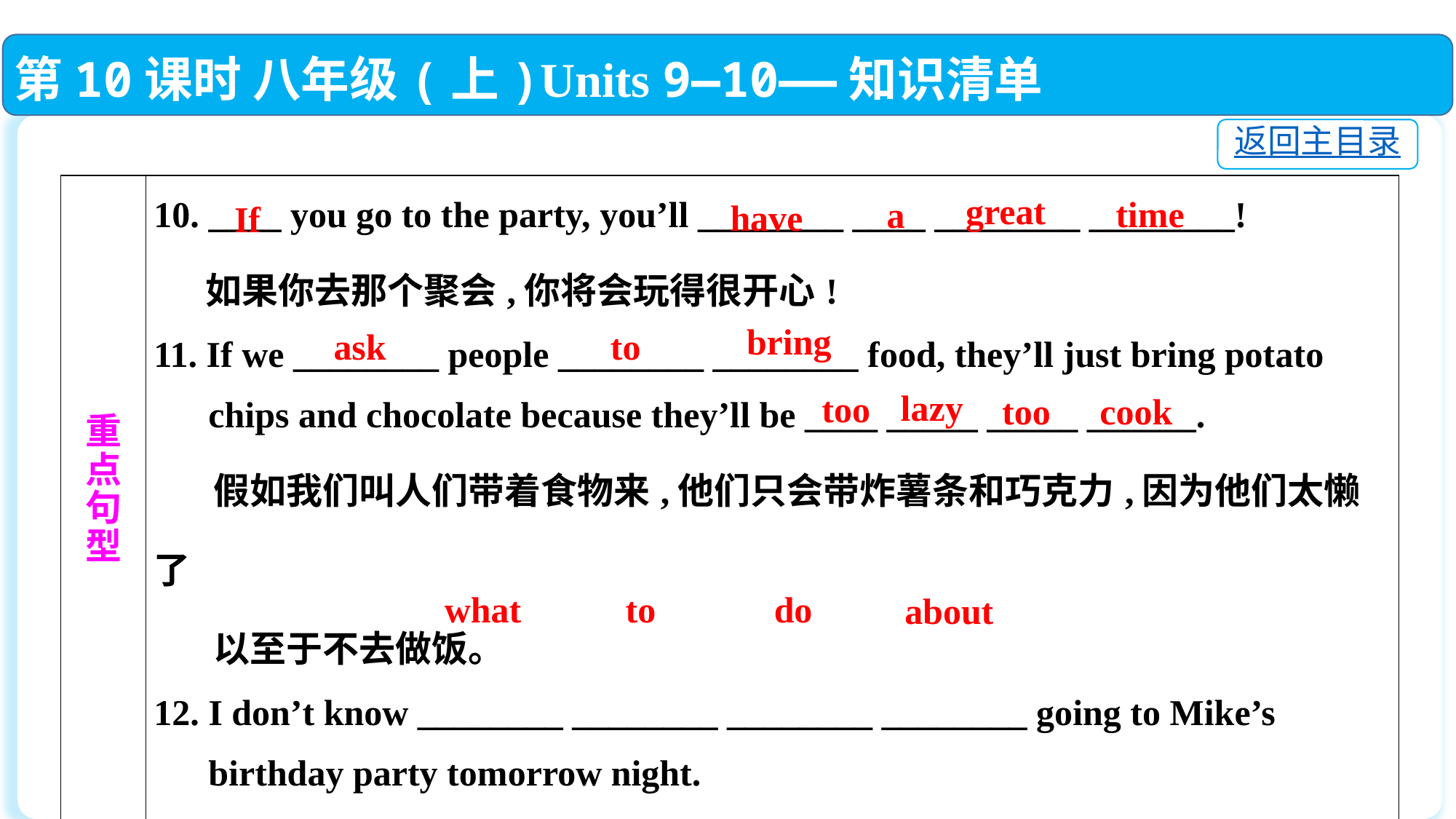

第10课时 八年级(上)Units 9—10——知识清单

返回主目录
| 重 点 句 型 | 10. \_\_\_\_ you go to the party, you’ll \_\_\_\_\_\_\_\_ \_\_\_\_ \_\_\_\_\_\_\_\_ \_\_\_\_\_\_\_\_! 如果你去那个聚会,你将会玩得很开心! 11. If we \_\_\_\_\_\_\_\_ people \_\_\_\_\_\_\_\_ \_\_\_\_\_\_\_\_ food, they’ll just bring potato chips and chocolate because they’ll be \_\_\_\_ \_\_\_\_\_ \_\_\_\_\_ \_\_\_\_\_\_. 假如我们叫人们带着食物来,他们只会带炸薯条和巧克力,因为他们太懒了 以至于不去做饭。 12. I don’t know \_\_\_\_\_\_\_\_ \_\_\_\_\_\_\_\_ \_\_\_\_\_\_\_\_ \_\_\_\_\_\_\_\_ going to Mike’s birthday party tomorrow night. 关于明天晚上去参加迈克的生日派对我不知道该做什么。 |
| --- | --- |
great
time
a
have
If

bring
ask
to
lazy
too
too
cook
what
to
do
about